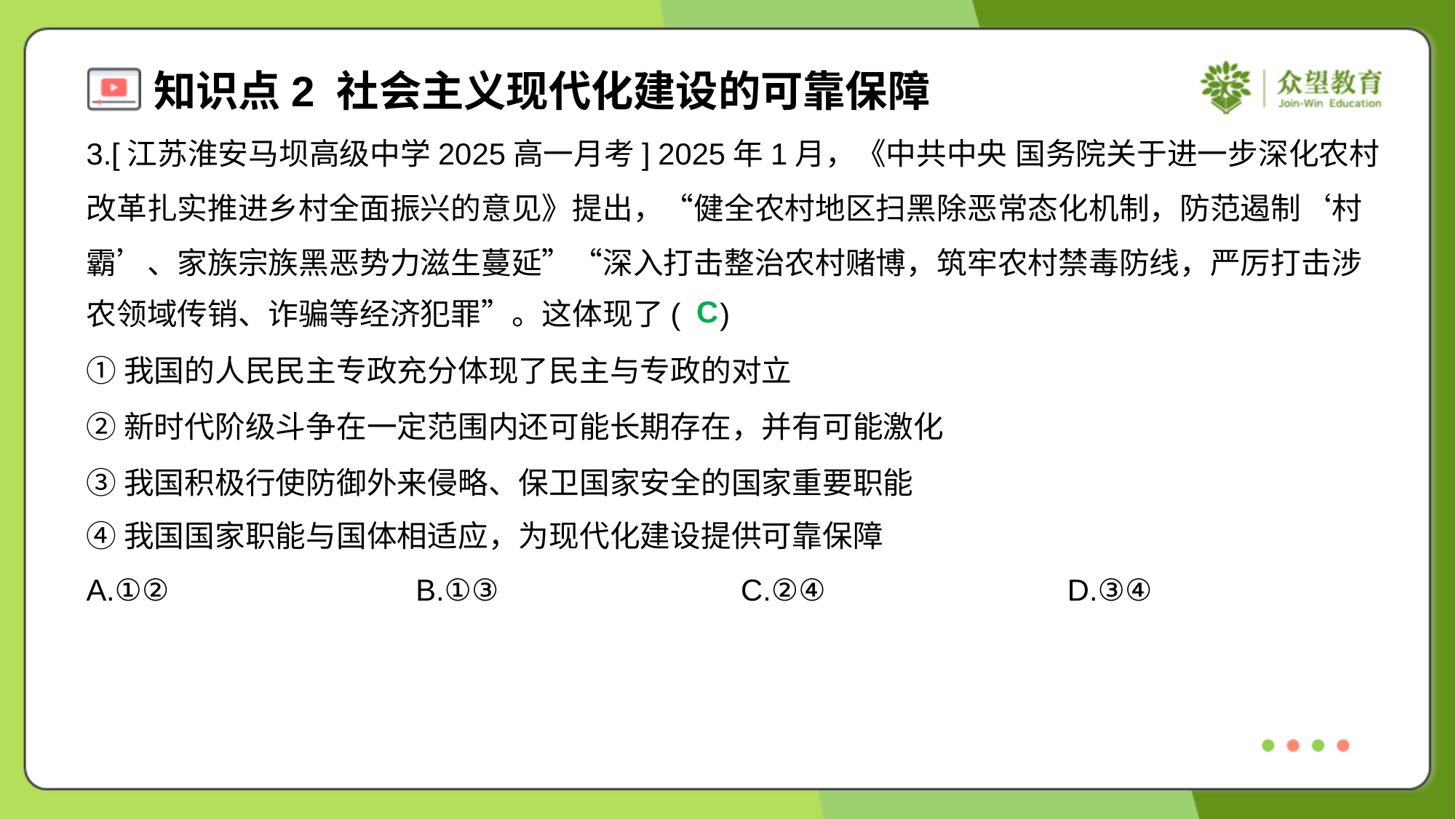

3.[江苏淮安马坝高级中学2025高一月考] 2025年1月，《中共中央 国务院关于进一步深化农村
改革扎实推进乡村全面振兴的意见》提出，“健全农村地区扫黑除恶常态化机制，防范遏制‘村
霸’、家族宗族黑恶势力滋生蔓延”“深入打击整治农村赌博，筑牢农村禁毒防线，严厉打击涉
农领域传销、诈骗等经济犯罪”。这体现了(     )
C
①我国的人民民主专政充分体现了民主与专政的对立
②新时代阶级斗争在一定范围内还可能长期存在，并有可能激化
③我国积极行使防御外来侵略、保卫国家安全的国家重要职能
④我国国家职能与国体相适应，为现代化建设提供可靠保障
A.①②	B.①③	C.②④	D.③④